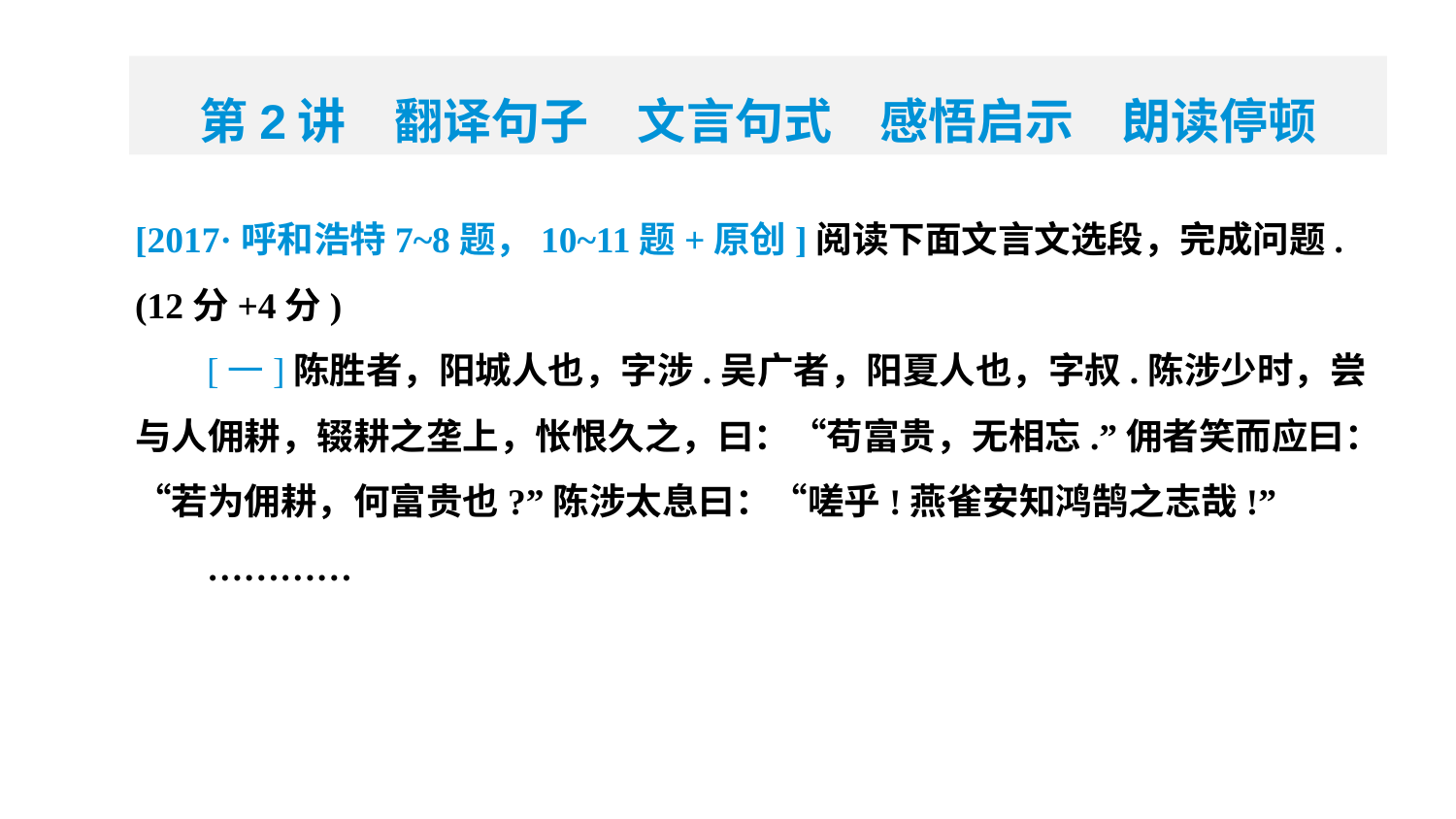

第2讲　翻译句子　文言句式　感悟启示　朗读停顿
[2017·呼和浩特7~8题，10~11题+原创]阅读下面文言文选段，完成问题.(12分+4分)
[一]陈胜者，阳城人也，字涉.吴广者，阳夏人也，字叔.陈涉少时，尝与人佣耕，辍耕之垄上，怅恨久之，曰：“苟富贵，无相忘.”佣者笑而应曰：“若为佣耕，何富贵也?”陈涉太息曰：“嗟乎!燕雀安知鸿鹄之志哉!”
…………